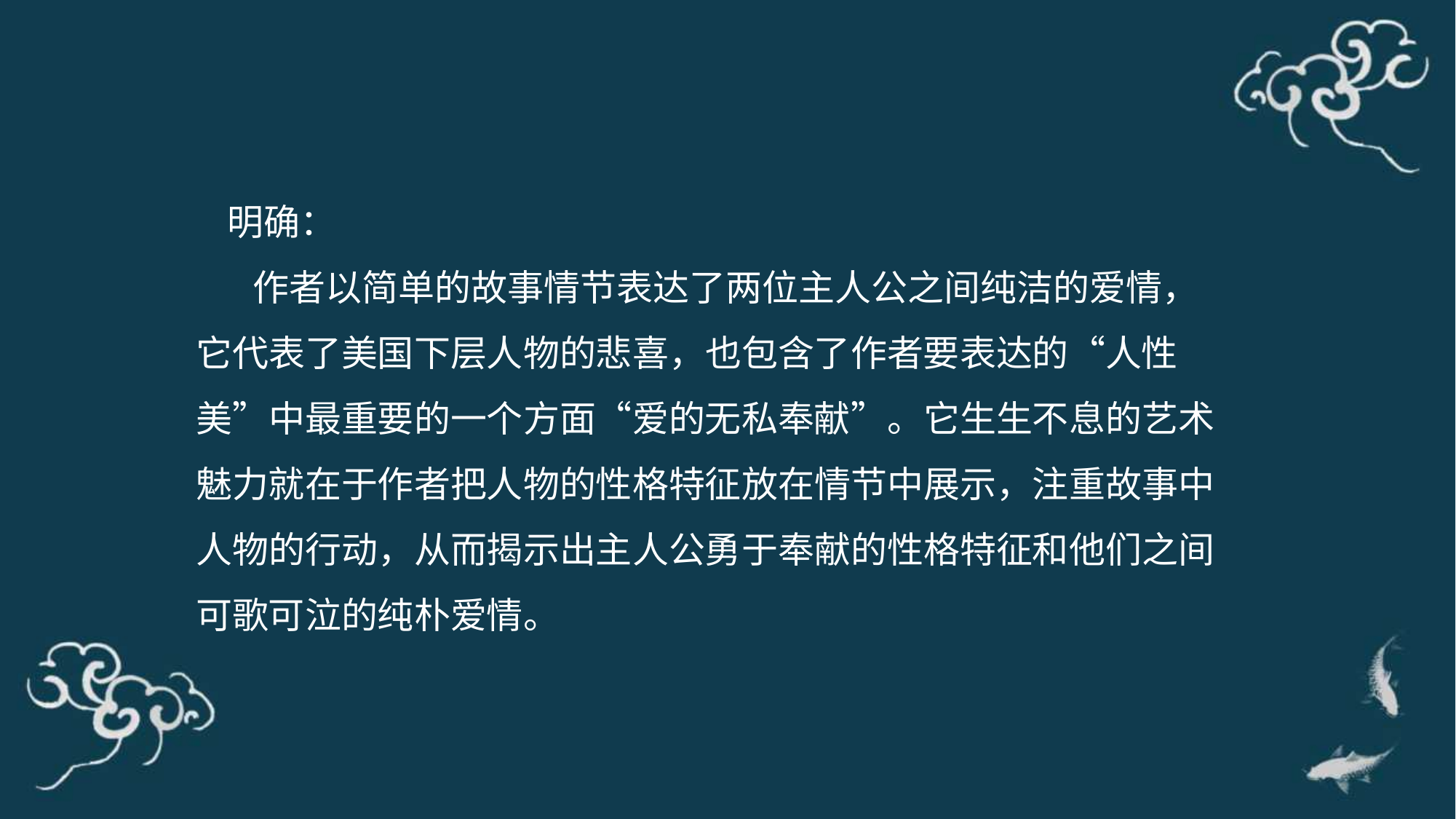

明确：
  作者以简单的故事情节表达了两位主人公之间纯洁的爱情，它代表了美国下层人物的悲喜，也包含了作者要表达的“人性美”中最重要的一个方面“爱的无私奉献”。它生生不息的艺术魅力就在于作者把人物的性格特征放在情节中展示，注重故事中人物的行动，从而揭示出主人公勇于奉献的性格特征和他们之间可歌可泣的纯朴爱情。